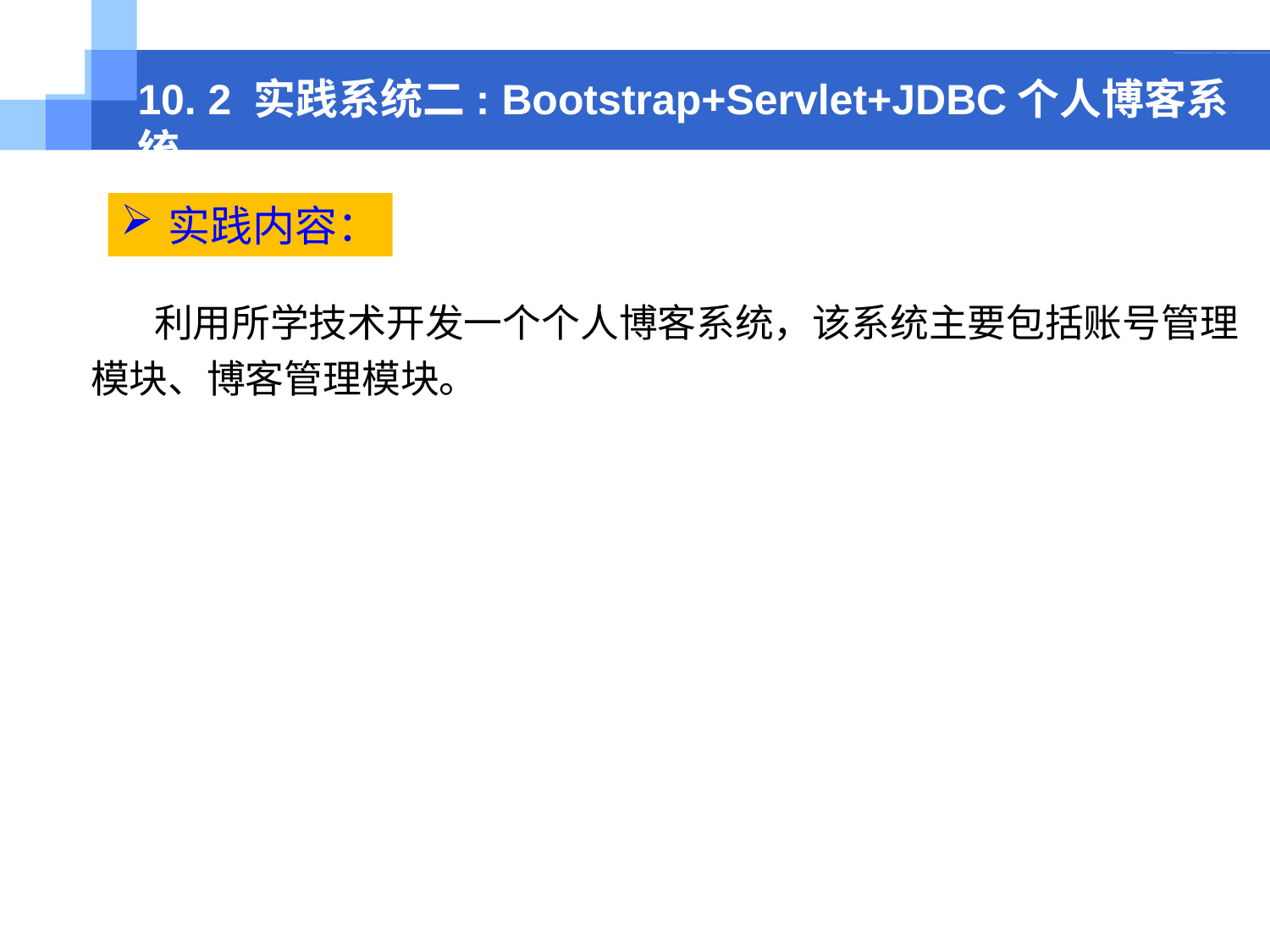

10. 2 实践系统二: Bootstrap+Servlet+JDBC个人博客系统
实践内容：
利用所学技术开发一个个人博客系统，该系统主要包括账号管理模块、博客管理模块。